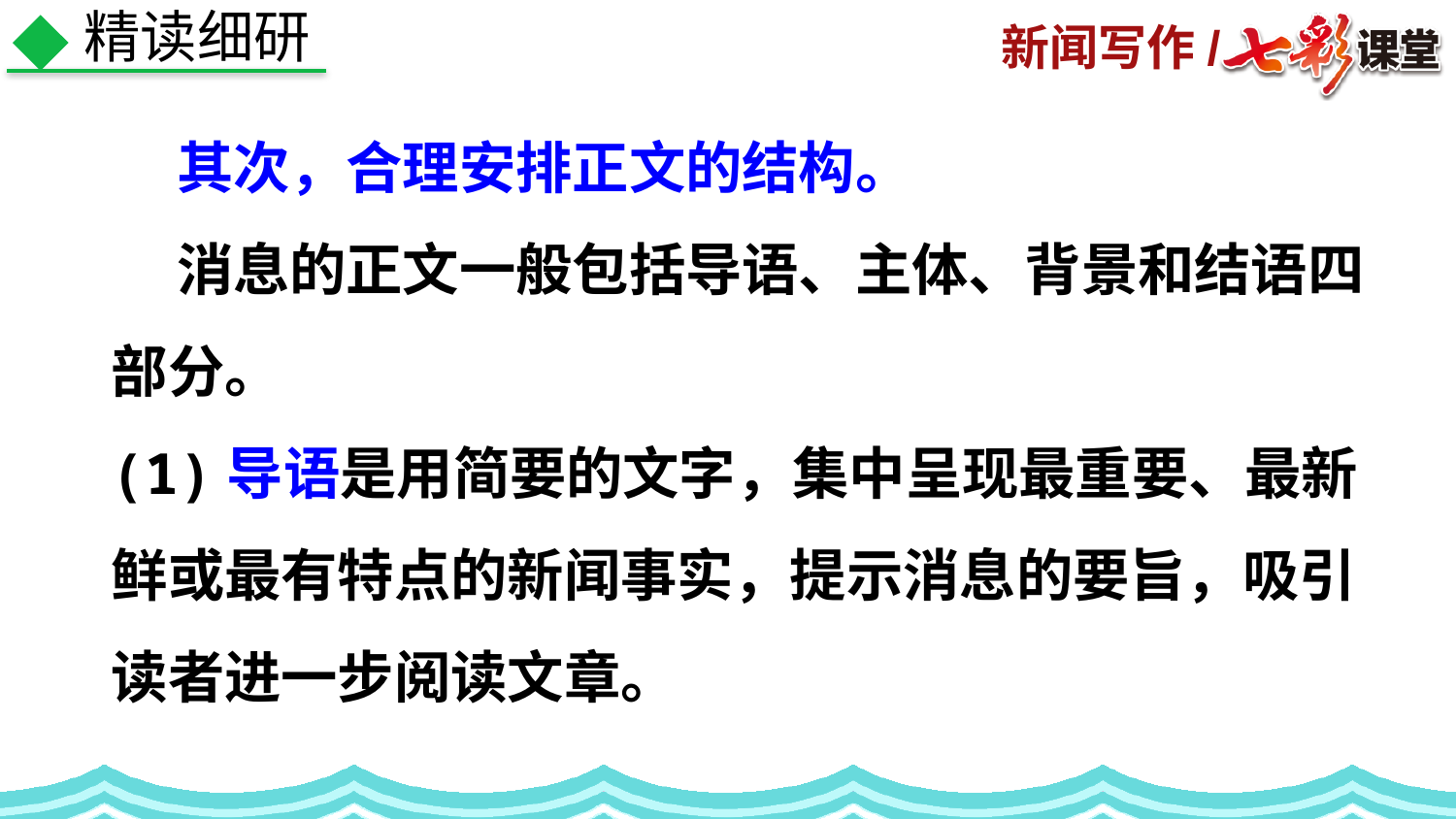

精读细研

    其次，合理安排正文的结构。
    消息的正文一般包括导语、主体、背景和结语四部分。
(1)导语是用简要的文字，集中呈现最重要、最新鲜或最有特点的新闻事实，提示消息的要旨，吸引读者进一步阅读文章。